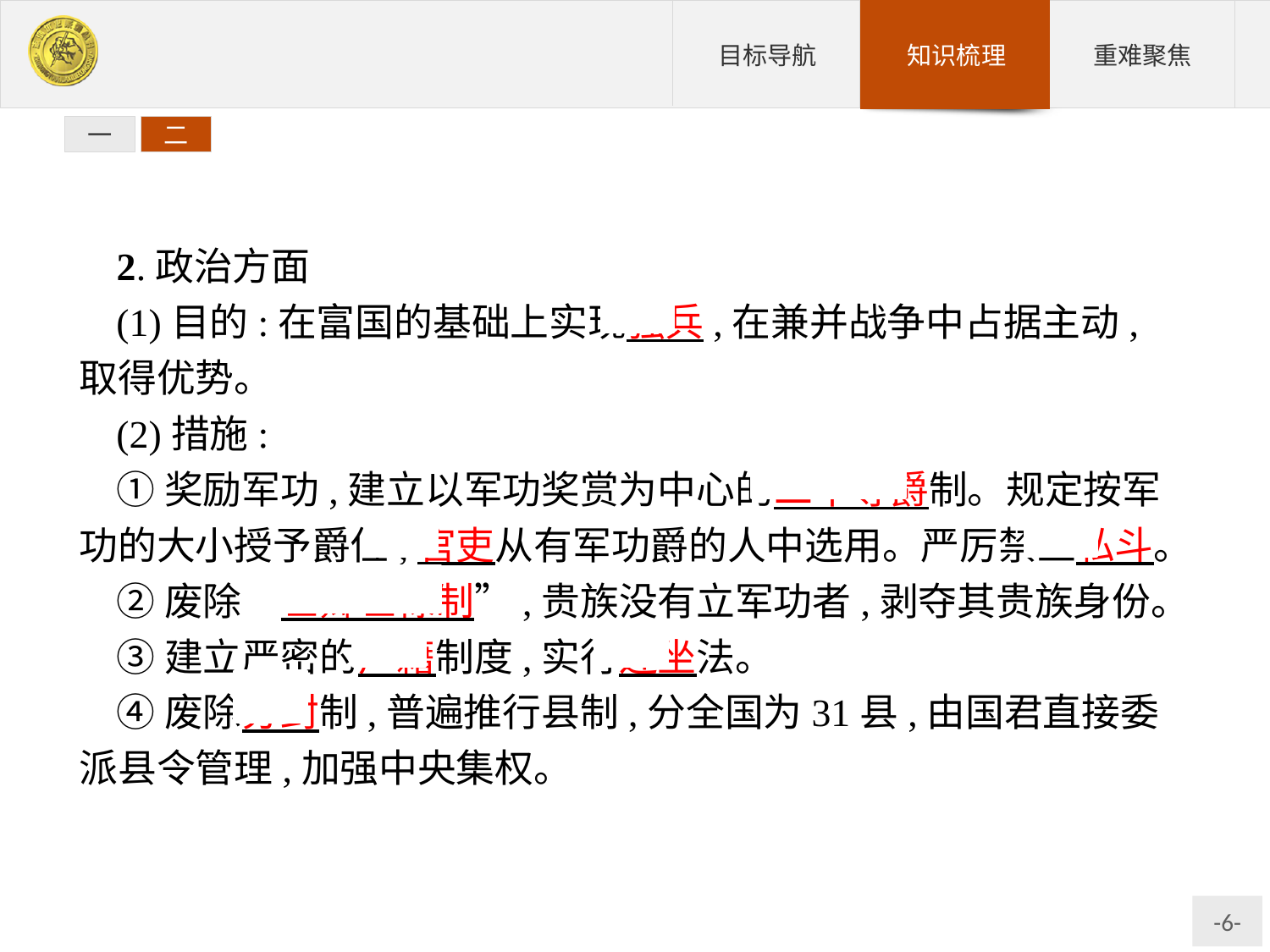

一
二
2.政治方面
(1)目的:在富国的基础上实现强兵,在兼并战争中占据主动,取得优势。
(2)措施:
①奖励军功,建立以军功奖赏为中心的二十等爵制。规定按军功的大小授予爵位,官吏从有军功爵的人中选用。严厉禁止私斗。
②废除“世卿世禄制”,贵族没有立军功者,剥夺其贵族身份。
③建立严密的户籍制度,实行连坐法。
④废除分封制,普遍推行县制,分全国为31县,由国君直接委派县令管理,加强中央集权。